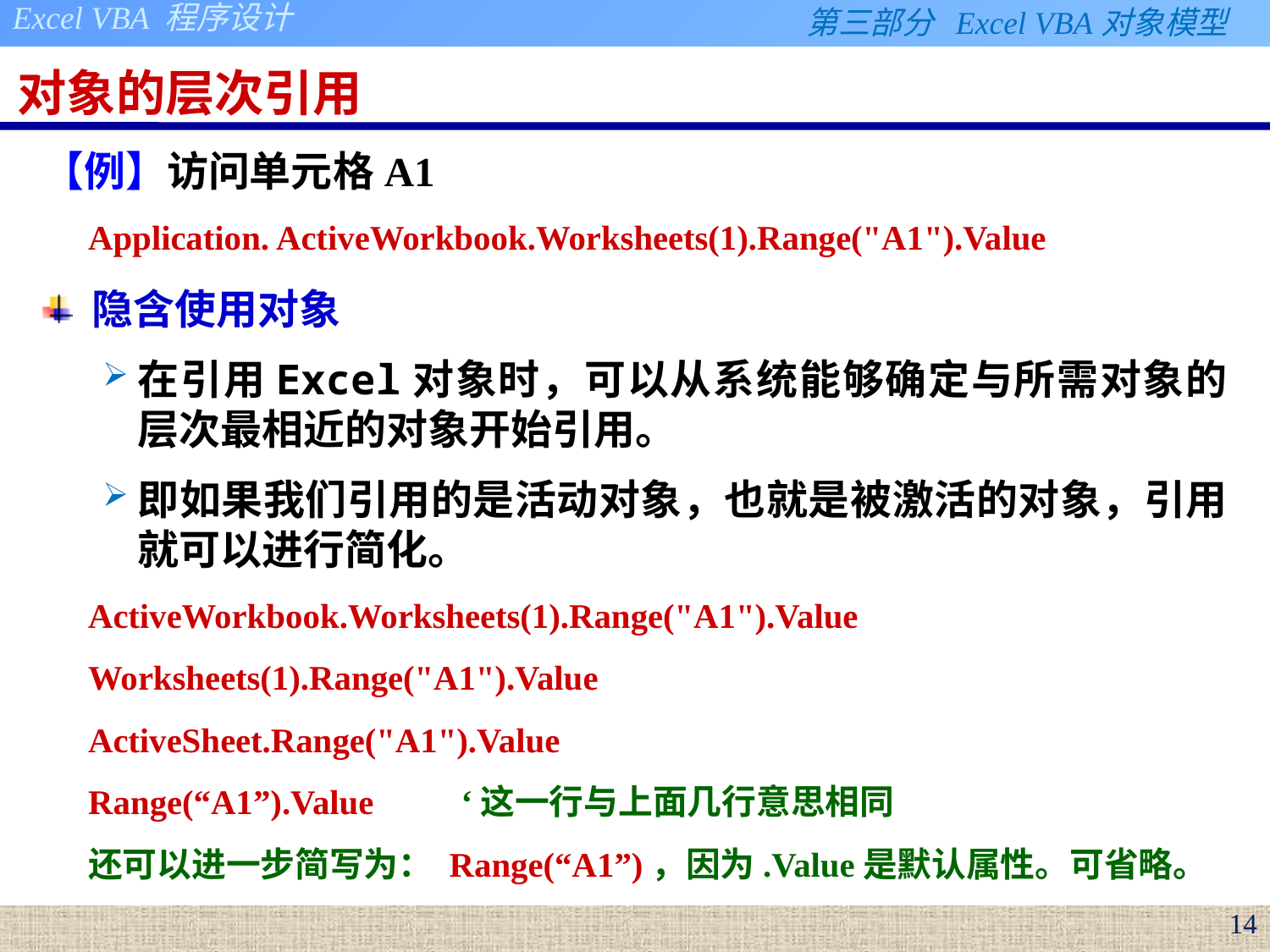

# 对象的层次引用
【例】访问单元格A1
Application. ActiveWorkbook.Worksheets(1).Range("A1").Value
隐含使用对象
在引用Excel对象时，可以从系统能够确定与所需对象的层次最相近的对象开始引用。
即如果我们引用的是活动对象，也就是被激活的对象，引用就可以进行简化。
ActiveWorkbook.Worksheets(1).Range("A1").Value
Worksheets(1).Range("A1").Value
ActiveSheet.Range("A1").Value
Range(“A1”).Value          ‘这一行与上面几行意思相同
还可以进一步简写为： Range(“A1”)，因为.Value是默认属性。可省略。